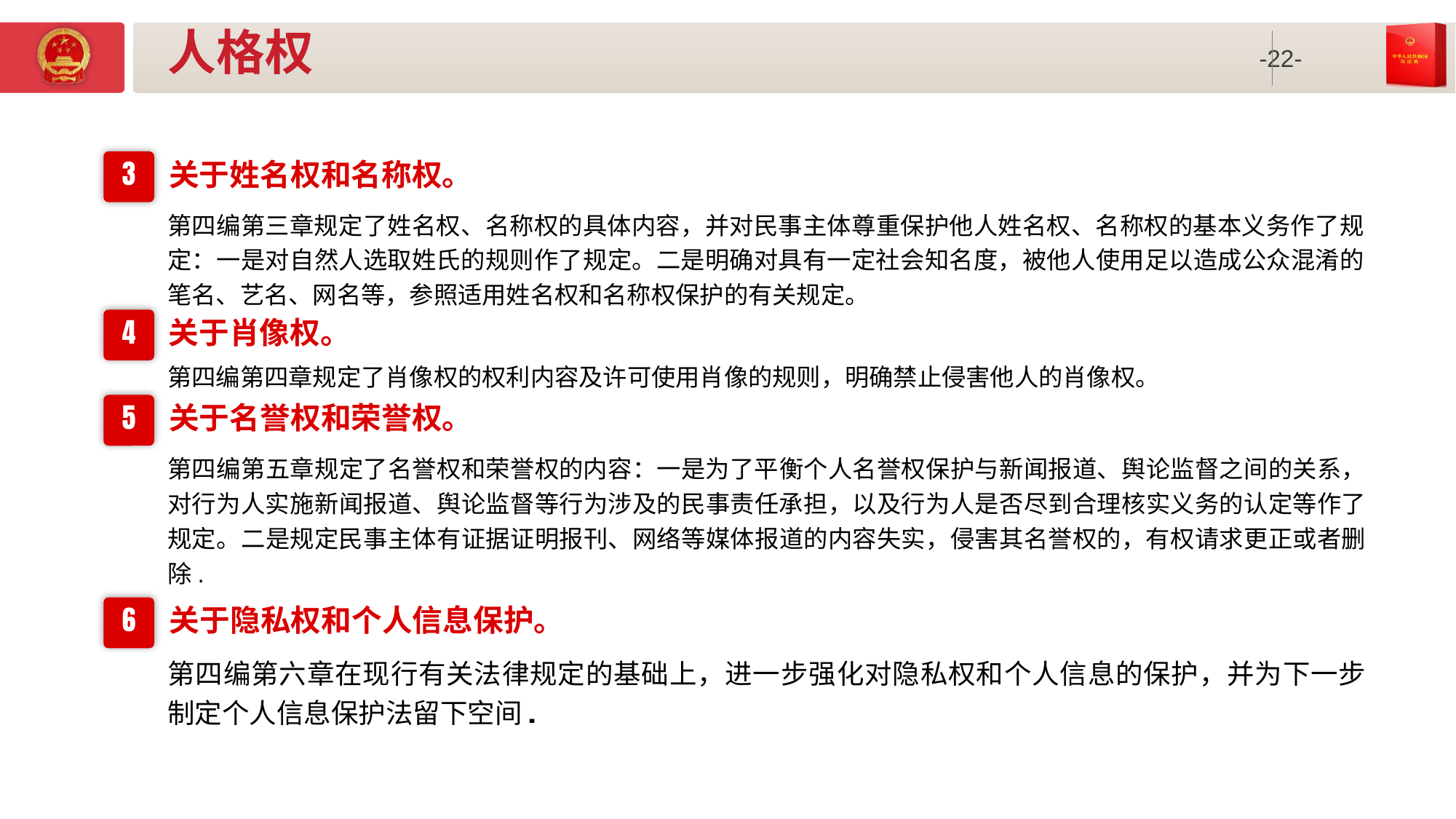

# 人格权
关于姓名权和名称权。
3
第四编第三章规定了姓名权、名称权的具体内容，并对民事主体尊重保护他人姓名权、名称权的基本义务作了规定：一是对自然人选取姓氏的规则作了规定。二是明确对具有一定社会知名度，被他人使用足以造成公众混淆的笔名、艺名、网名等，参照适用姓名权和名称权保护的有关规定。
关于肖像权。
4
第四编第四章规定了肖像权的权利内容及许可使用肖像的规则，明确禁止侵害他人的肖像权。
关于名誉权和荣誉权。
5
第四编第五章规定了名誉权和荣誉权的内容：一是为了平衡个人名誉权保护与新闻报道、舆论监督之间的关系，对行为人实施新闻报道、舆论监督等行为涉及的民事责任承担，以及行为人是否尽到合理核实义务的认定等作了规定。二是规定民事主体有证据证明报刊、网络等媒体报道的内容失实，侵害其名誉权的，有权请求更正或者删除.
关于隐私权和个人信息保护。
6
第四编第六章在现行有关法律规定的基础上，进一步强化对隐私权和个人信息的保护，并为下一步制定个人信息保护法留下空间.